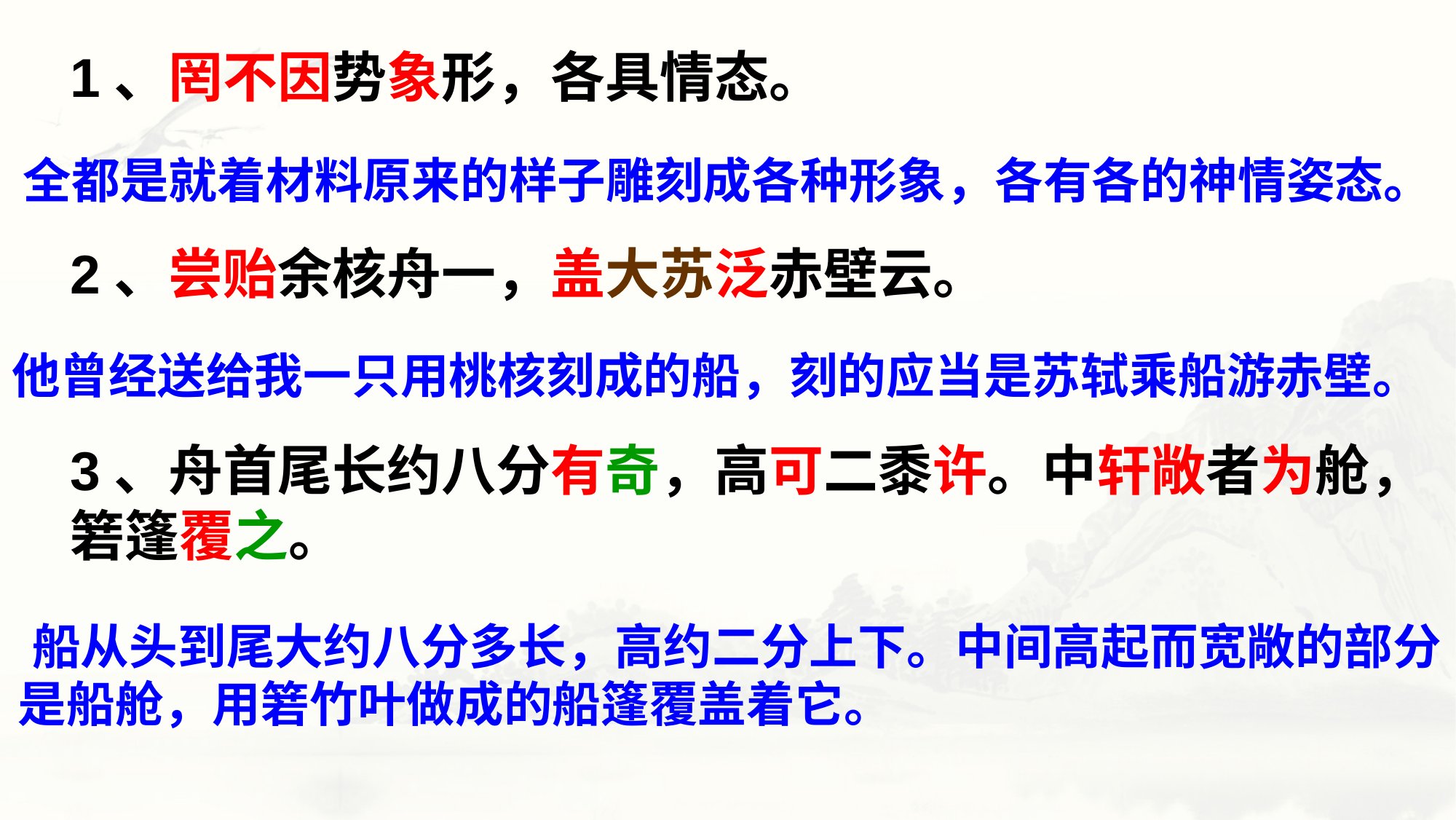

1、罔不因势象形，各具情态。

2、尝贻余核舟一，盖大苏泛赤壁云。

3、舟首尾长约八分有奇，高可二黍许。中轩敞者为舱，箬篷覆之。
全都是就着材料原来的样子雕刻成各种形象，各有各的神情姿态。
他曾经送给我一只用桃核刻成的船，刻的应当是苏轼乘船游赤壁。
 船从头到尾大约八分多长，高约二分上下。中间高起而宽敞的部分是船舱，用箬竹叶做成的船篷覆盖着它。